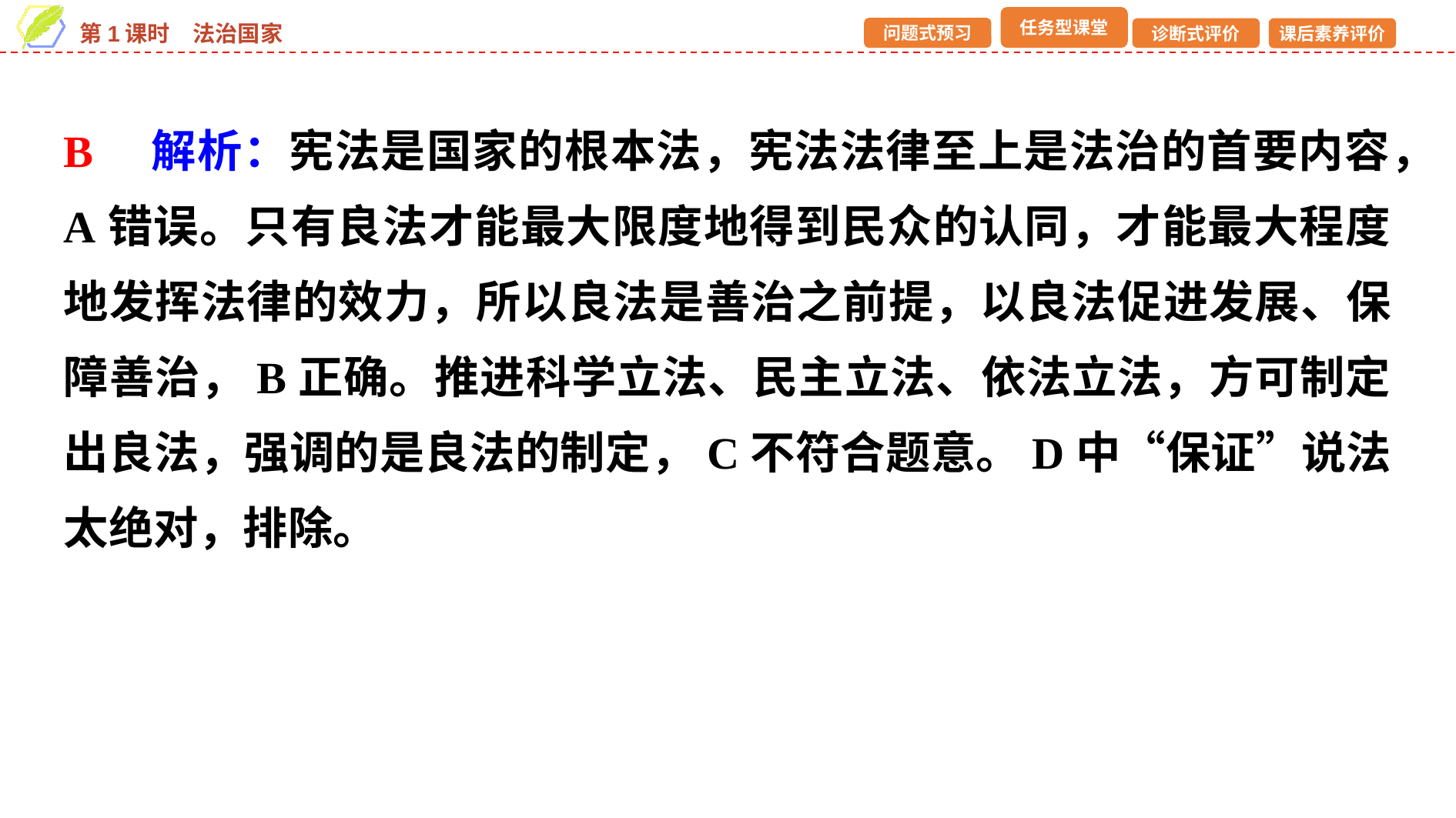

B　解析：宪法是国家的根本法，宪法法律至上是法治的首要内容，A错误。只有良法才能最大限度地得到民众的认同，才能最大程度地发挥法律的效力，所以良法是善治之前提，以良法促进发展、保障善治，B正确。推进科学立法、民主立法、依法立法，方可制定出良法，强调的是良法的制定，C不符合题意。D中“保证”说法太绝对，排除。